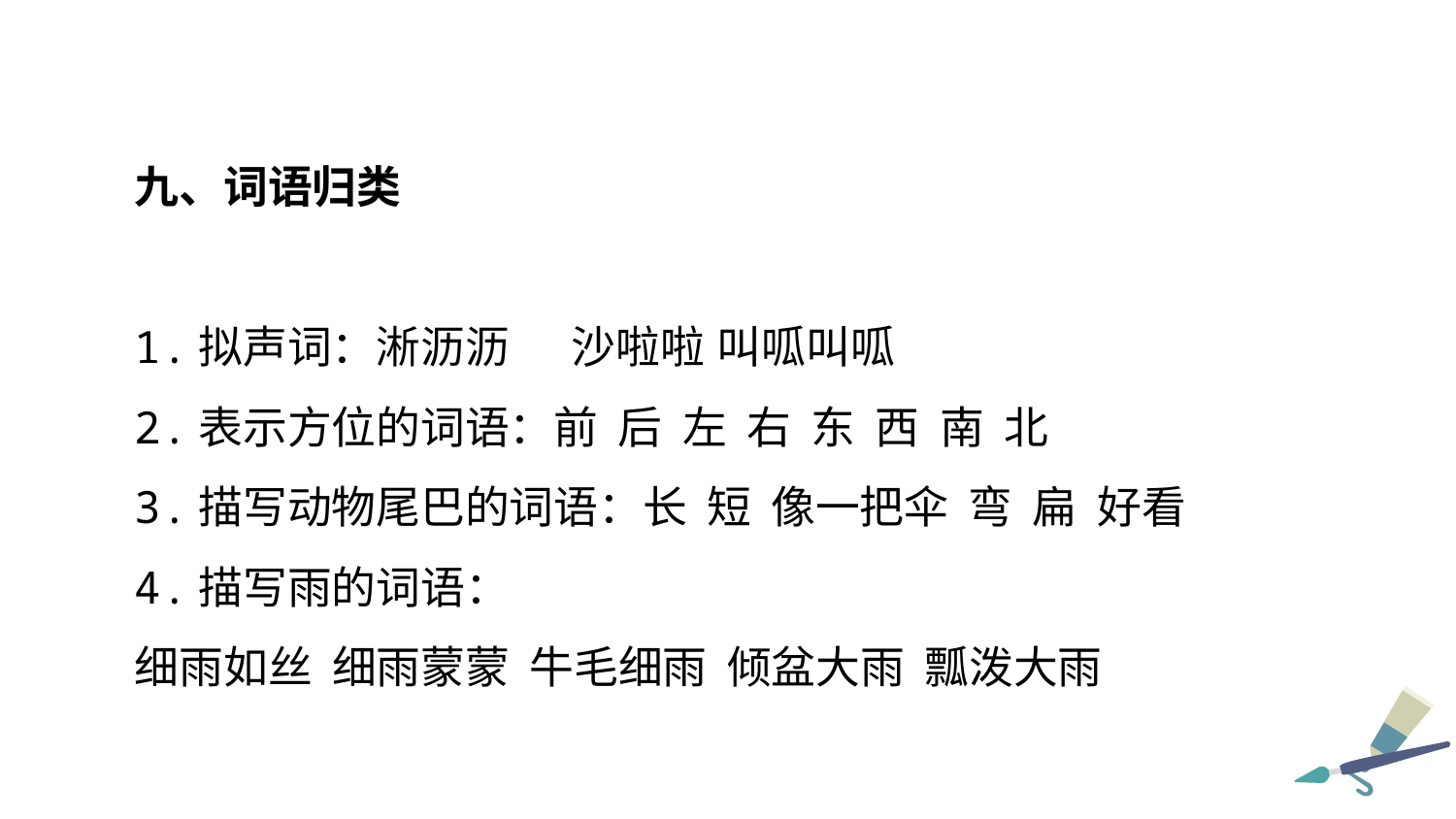

九、词语归类

1.拟声词：淅沥沥	沙啦啦	叫呱叫呱
2.表示方位的词语：前  后  左  右  东  西  南  北
3.描写动物尾巴的词语：长  短  像一把伞  弯  扁  好看
4.描写雨的词语：
细雨如丝  细雨蒙蒙  牛毛细雨  倾盆大雨  瓢泼大雨